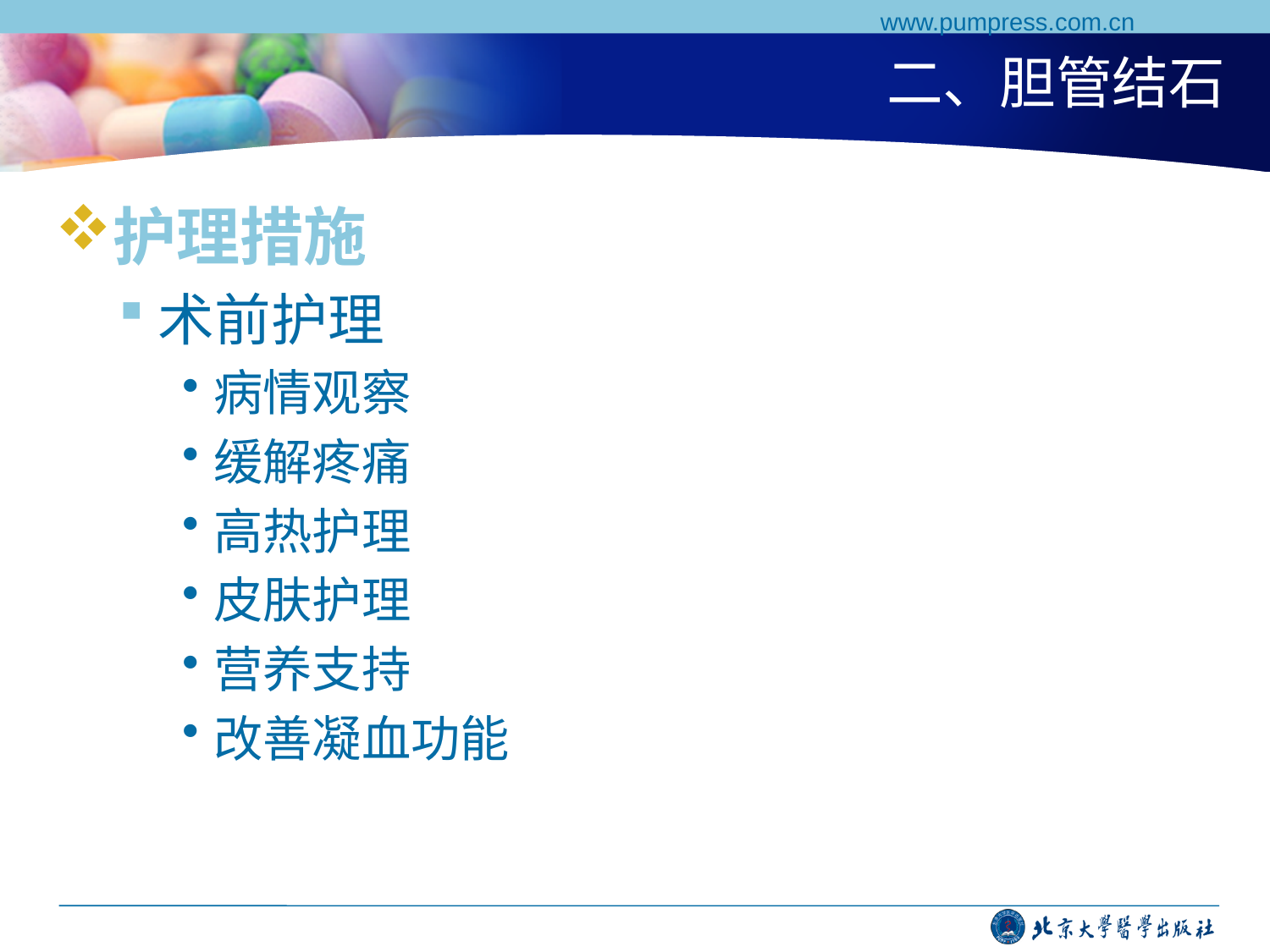

www.pumpress.com.cn
# 二、胆管结石
护理措施
术前护理
病情观察
缓解疼痛
高热护理
皮肤护理
营养支持
改善凝血功能